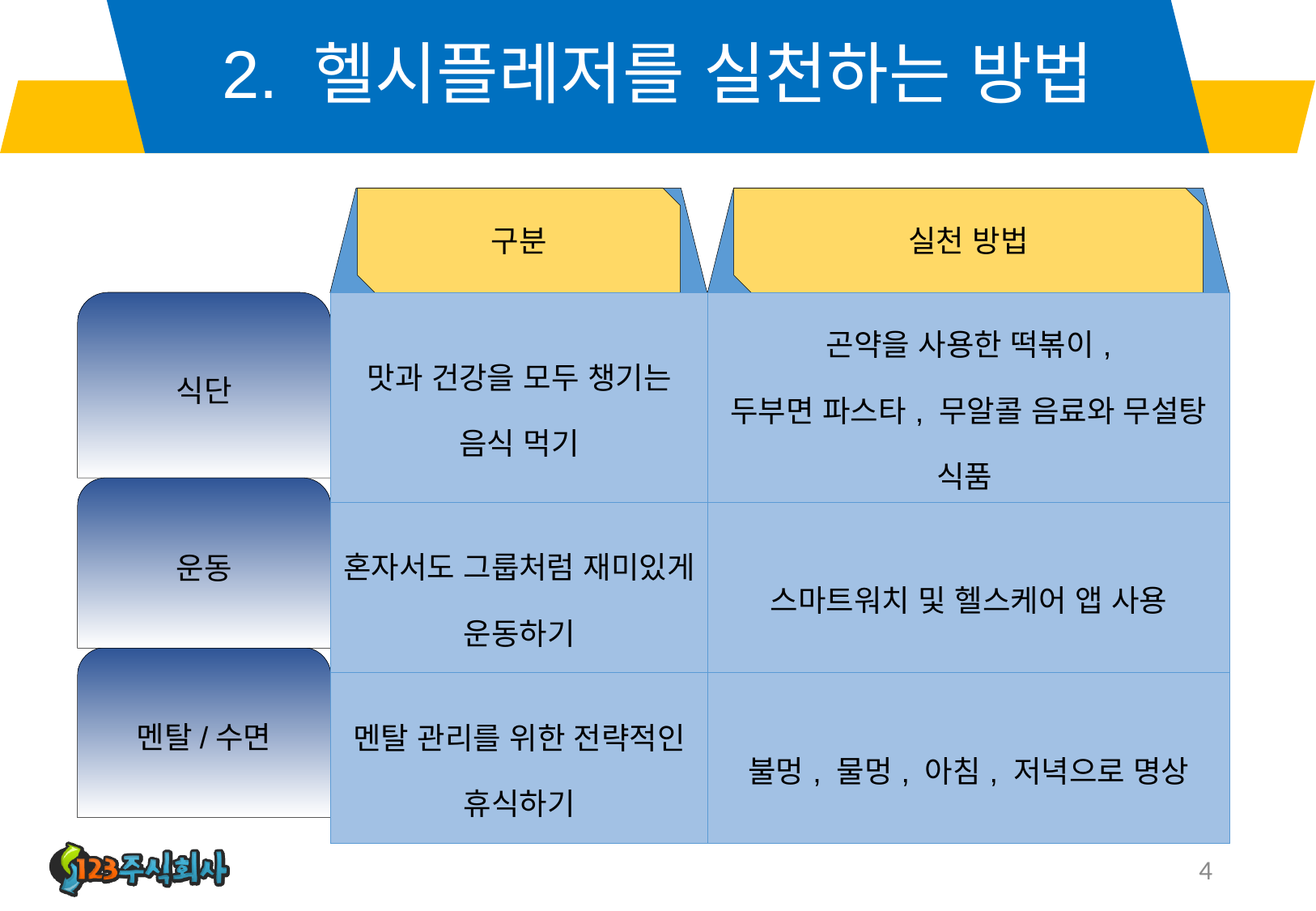

# 2. 헬시플레저를 실천하는 방법

구분

실천 방법
식단
| 맛과 건강을 모두 챙기는 음식 먹기 | 곤약을 사용한 떡볶이, 두부면 파스타, 무알콜 음료와 무설탕 식품 |
| --- | --- |
| 혼자서도 그룹처럼 재미있게 운동하기 | 스마트워치 및 헬스케어 앱 사용 |
| 멘탈 관리를 위한 전략적인 휴식하기 | 불멍, 물멍, 아침, 저녁으로 명상 |
운동
멘탈/수면
4